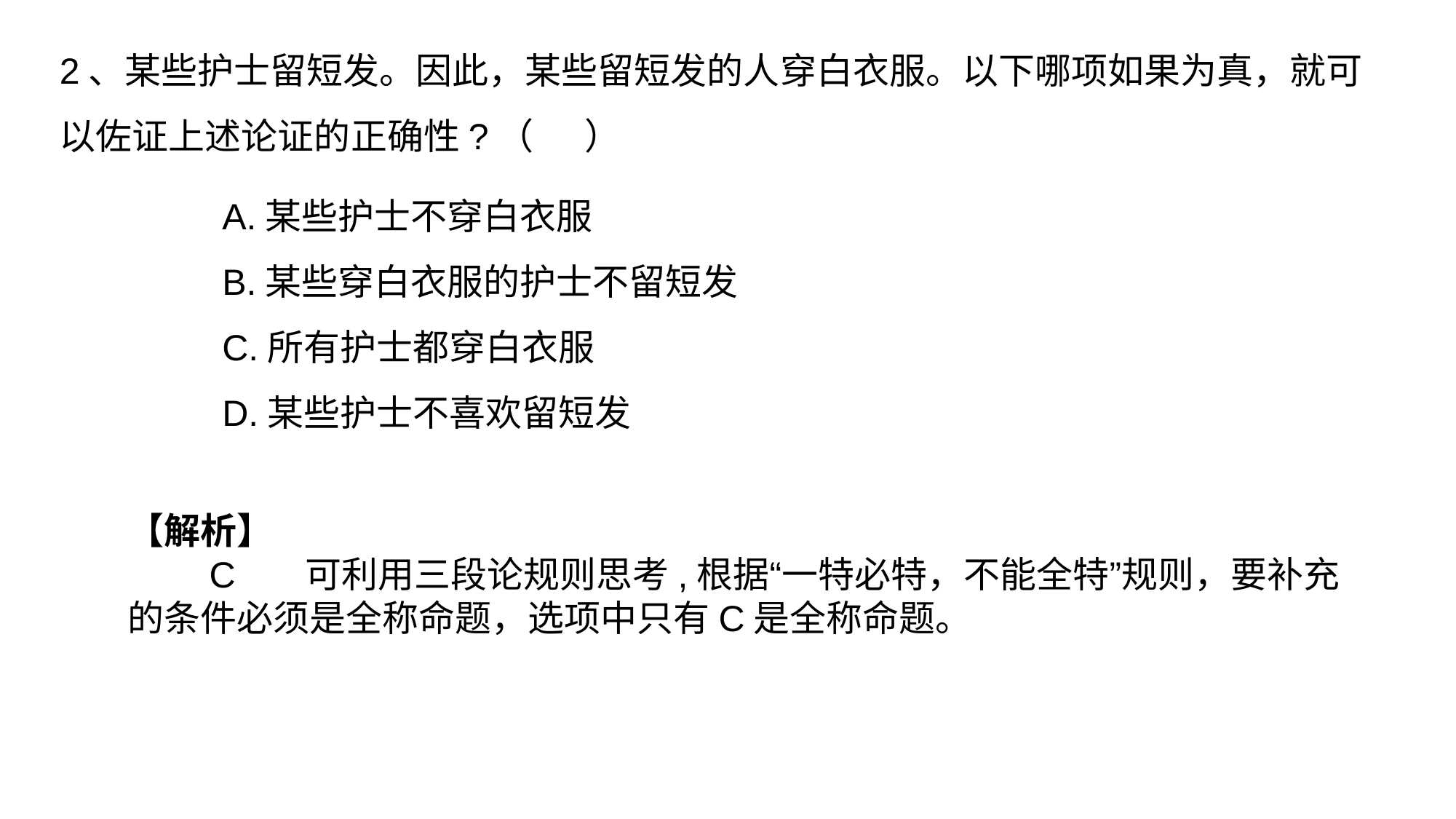

2、某些护士留短发。因此，某些留短发的人穿白衣服。以下哪项如果为真，就可以佐证上述论证的正确性?（     ）
A.某些护士不穿白衣服
B.某些穿白衣服的护士不留短发
C.所有护士都穿白衣服
D.某些护士不喜欢留短发
【解析】
        C      可利用三段论规则思考,根据“一特必特，不能全特”规则，要补充的条件必须是全称命题，选项中只有C是全称命题。